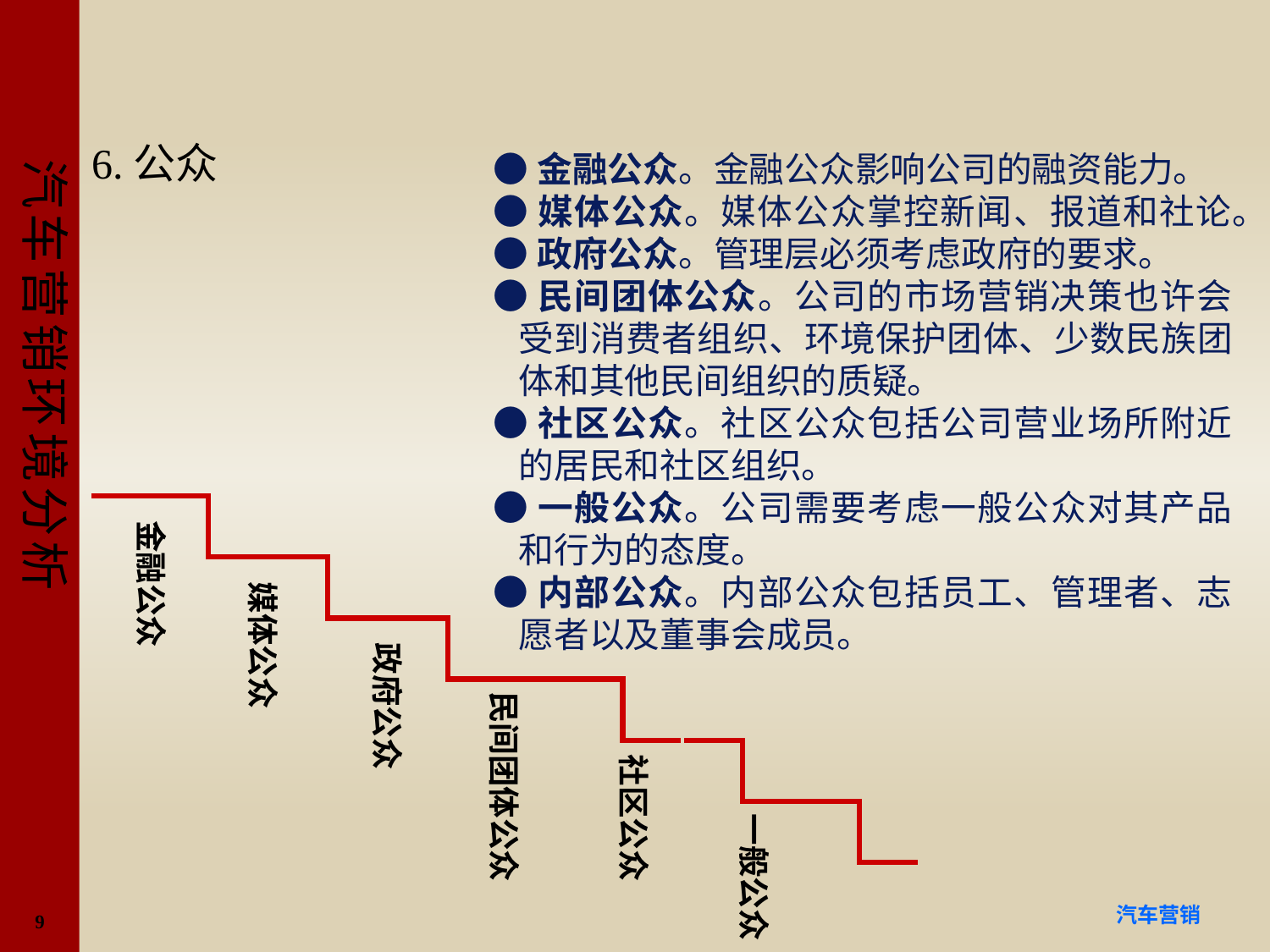

#
6.公众
●金融公众。金融公众影响公司的融资能力。
●媒体公众。媒体公众掌控新闻、报道和社论。
●政府公众。管理层必须考虑政府的要求。
●民间团体公众。公司的市场营销决策也许会受到消费者组织、环境保护团体、少数民族团体和其他民间组织的质疑。
●社区公众。社区公众包括公司营业场所附近的居民和社区组织。
●一般公众。公司需要考虑一般公众对其产品和行为的态度。
●内部公众。内部公众包括员工、管理者、志愿者以及董事会成员。
金融公众
媒体公众
政府公众
民间团体公众
社区公众
一般公众
9